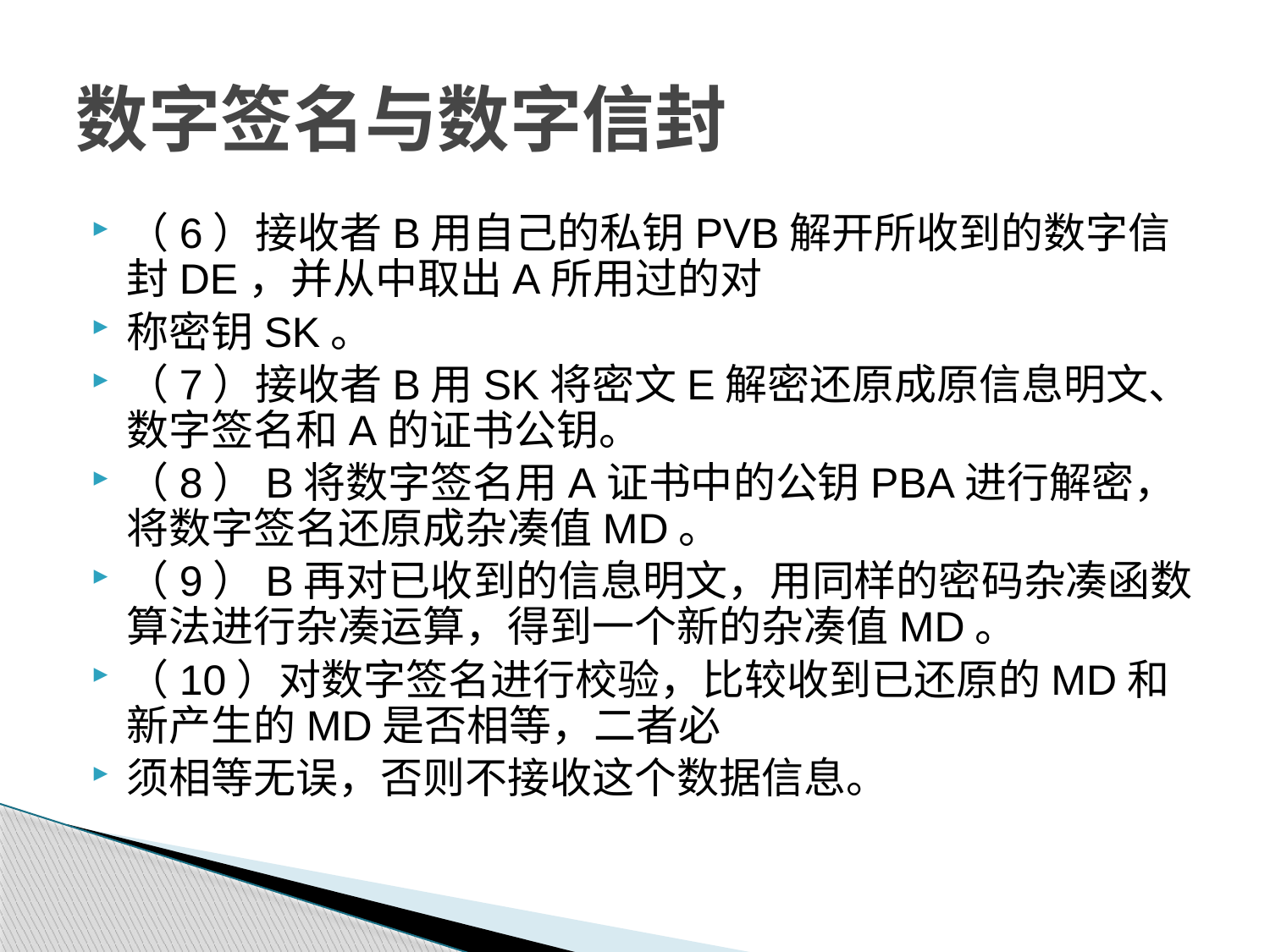

# 数字签名与数字信封
（6）接收者B用自己的私钥PVB解开所收到的数字信封DE，并从中取出A所用过的对
称密钥SK。
（7）接收者B用SK将密文E解密还原成原信息明文、数字签名和A的证书公钥。
（8）B将数字签名用A证书中的公钥PBA进行解密，将数字签名还原成杂凑值MD。
（9）B再对已收到的信息明文，用同样的密码杂凑函数算法进行杂凑运算，得到一个新的杂凑值MD。
（10）对数字签名进行校验，比较收到已还原的MD和新产生的MD是否相等，二者必
须相等无误，否则不接收这个数据信息。